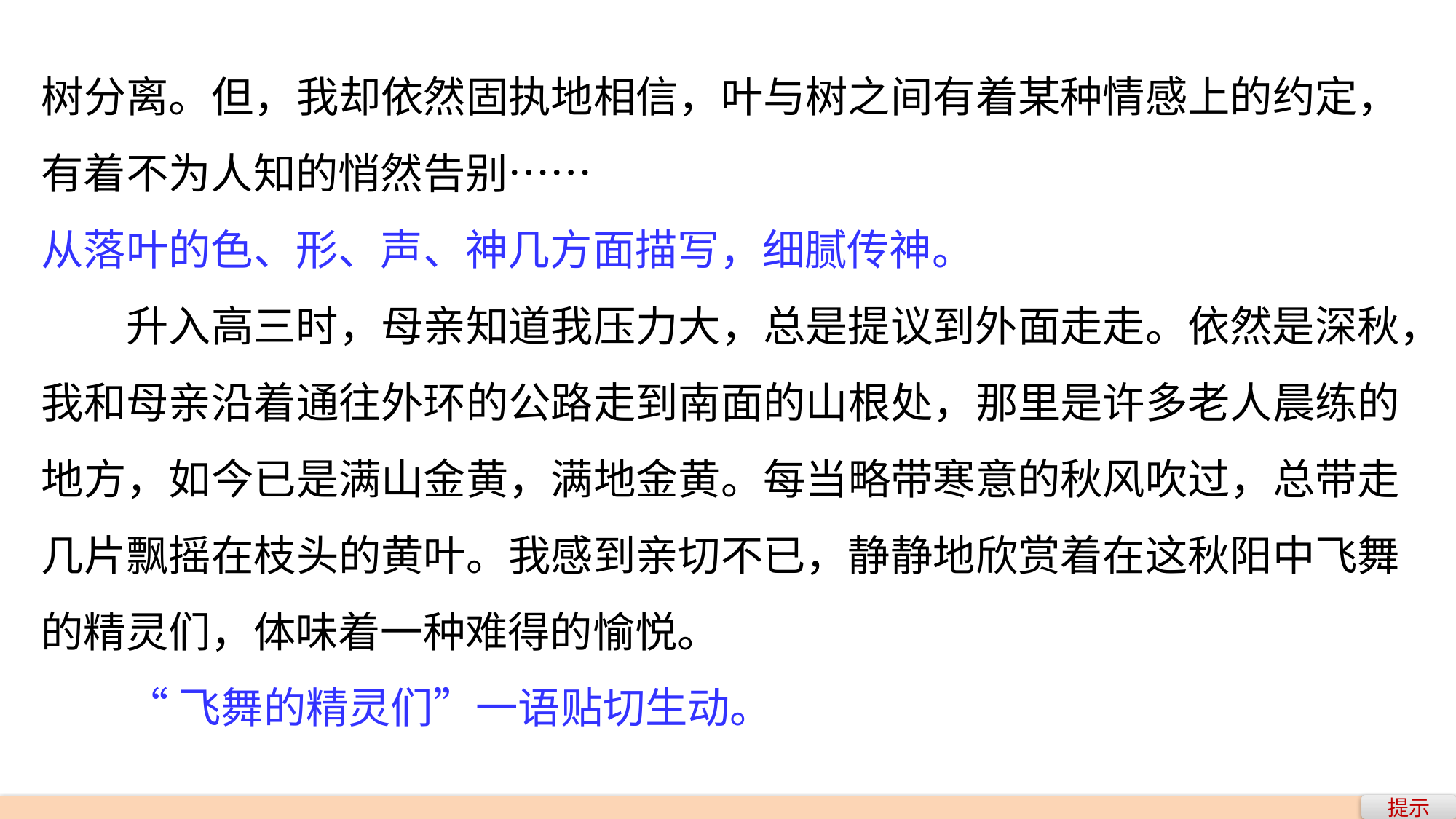

树分离。但，我却依然固执地相信，叶与树之间有着某种情感上的约定，有着不为人知的悄然告别……
从落叶的色、形、声、神几方面描写，细腻传神。
升入高三时，母亲知道我压力大，总是提议到外面走走。依然是深秋，我和母亲沿着通往外环的公路走到南面的山根处，那里是许多老人晨练的地方，如今已是满山金黄，满地金黄。每当略带寒意的秋风吹过，总带走几片飘摇在枝头的黄叶。我感到亲切不已，静静地欣赏着在这秋阳中飞舞的精灵们，体味着一种难得的愉悦。
“飞舞的精灵们”一语贴切生动。
提示